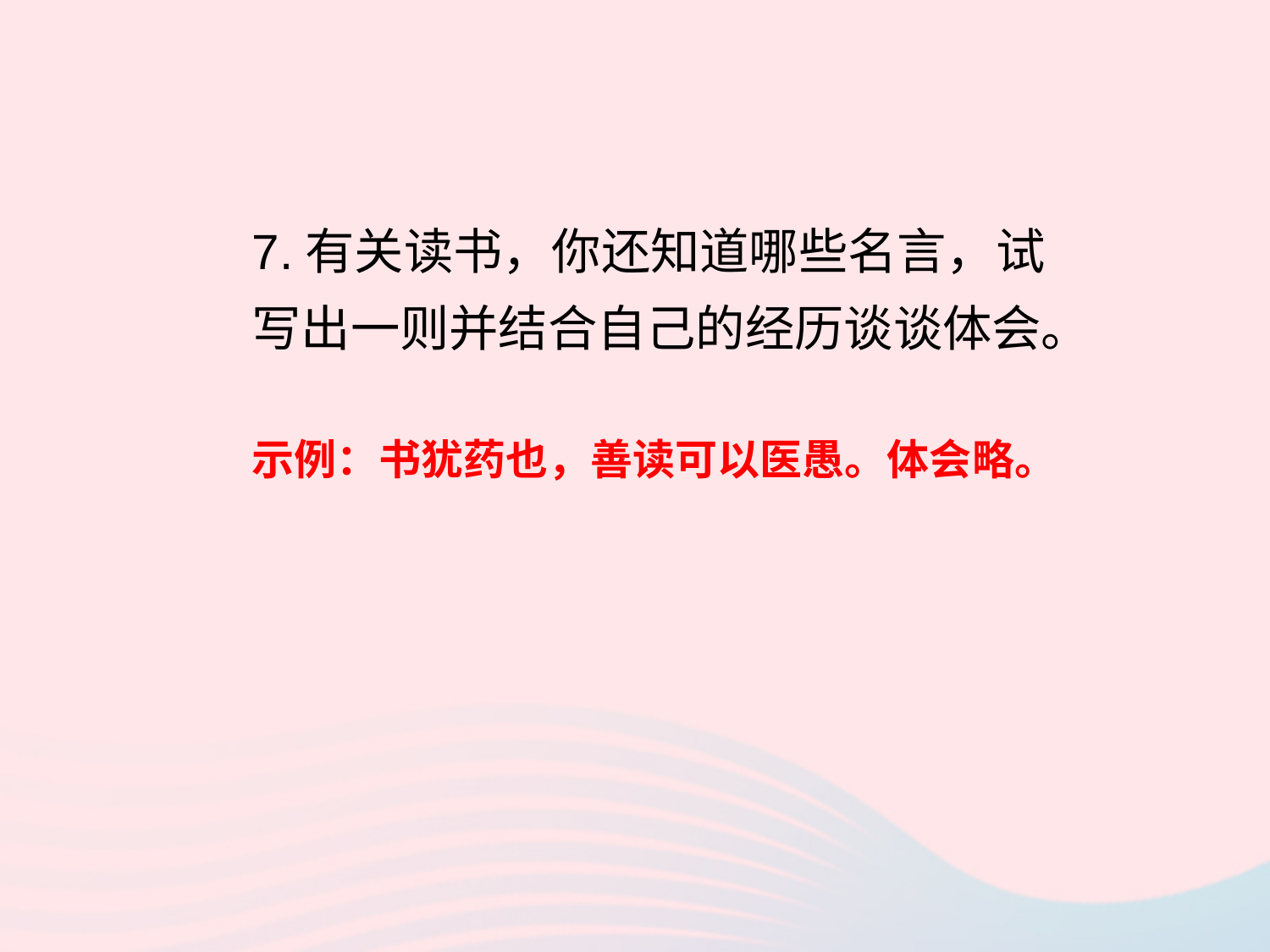

7.有关读书，你还知道哪些名言，试写出一则并结合自己的经历谈谈体会。
示例：书犹药也，善读可以医愚。体会略。